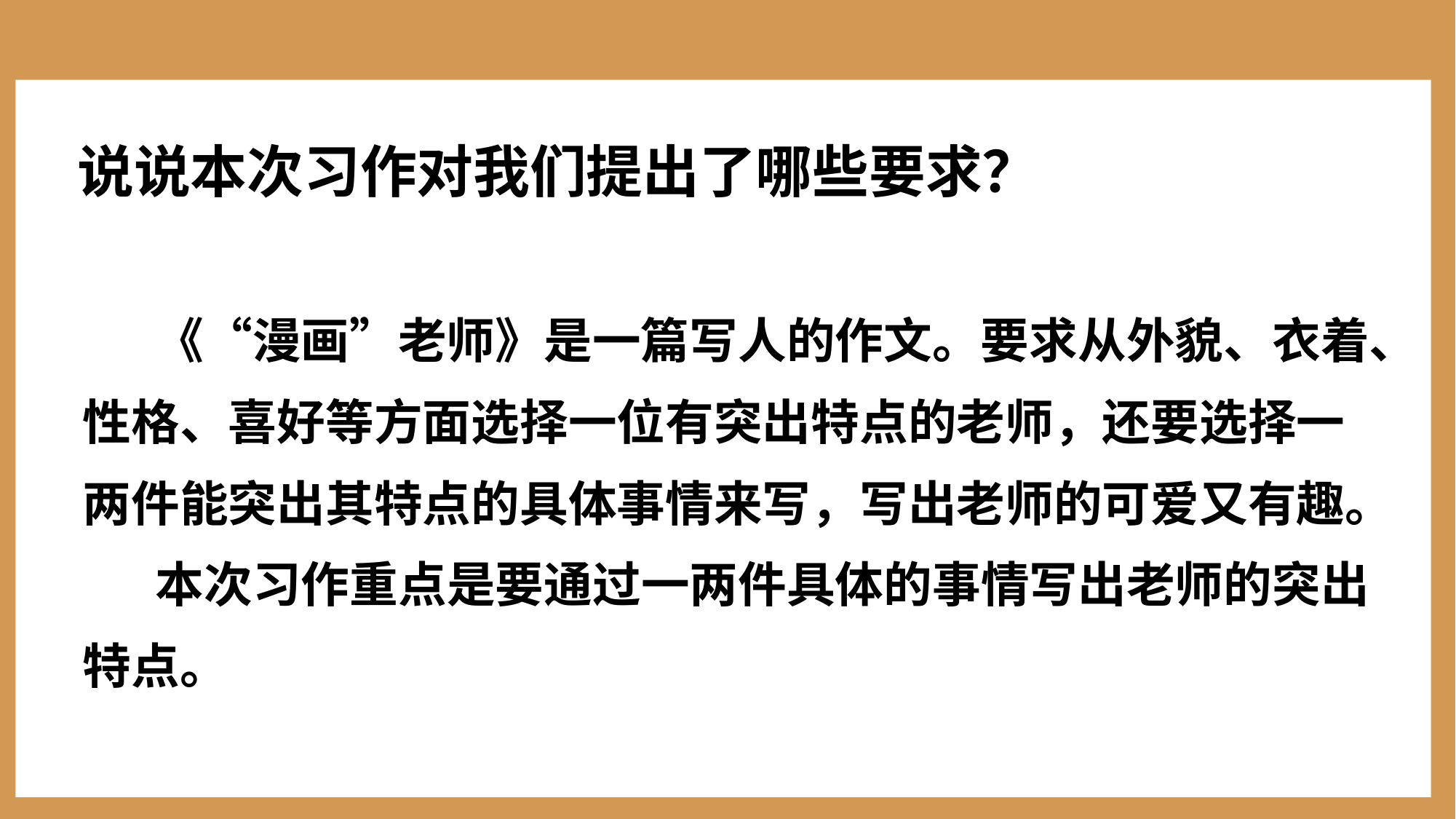

说说本次习作对我们提出了哪些要求？
《“漫画”老师》是一篇写人的作文。要求从外貌、衣着、性格、喜好等方面选择一位有突出特点的老师，还要选择一两件能突出其特点的具体事情来写，写出老师的可爱又有趣。
本次习作重点是要通过一两件具体的事情写出老师的突出特点。